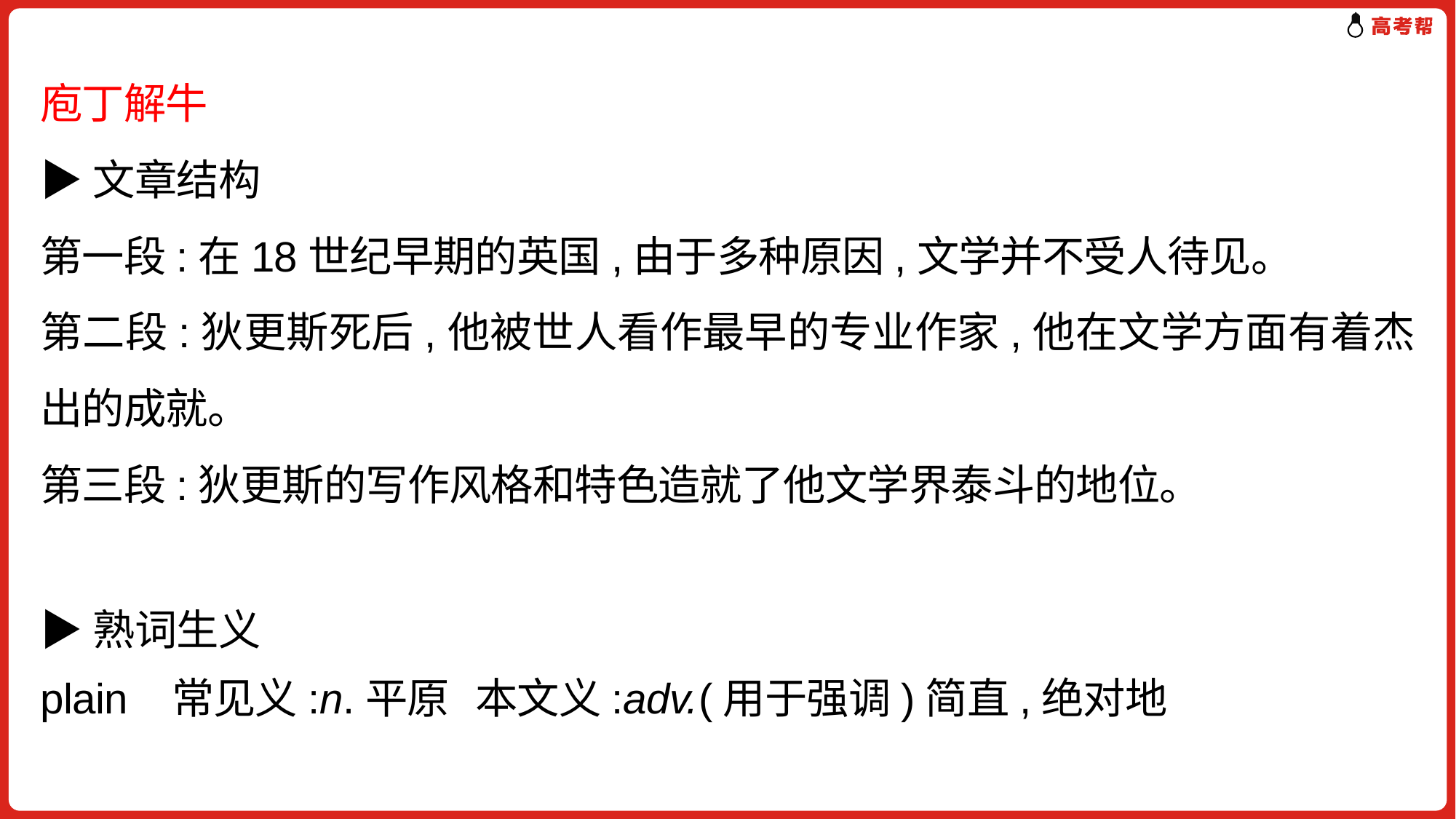

庖丁解牛
▶文章结构
第一段:在18世纪早期的英国,由于多种原因,文学并不受人待见。
第二段:狄更斯死后,他被世人看作最早的专业作家,他在文学方面有着杰出的成就。
第三段:狄更斯的写作风格和特色造就了他文学界泰斗的地位。

▶熟词生义
plain   常见义:n.平原   本文义:adv.(用于强调)简直,绝对地